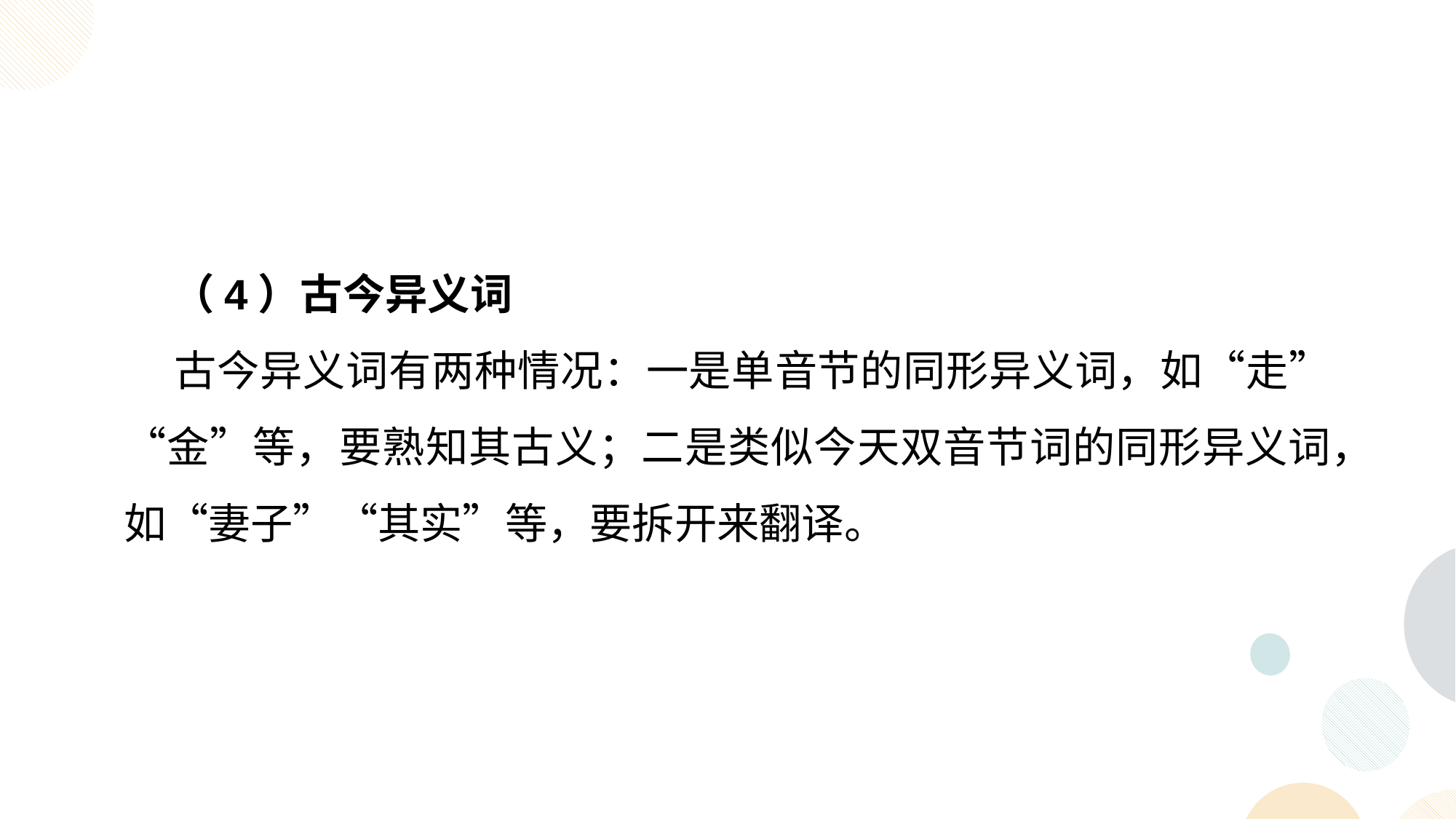

（4）古今异义词
    古今异义词有两种情况：一是单音节的同形异义词，如“走”“金”等，要熟知其古义；二是类似今天双音节词的同形异义词，如“妻子”“其实”等，要拆开来翻译。